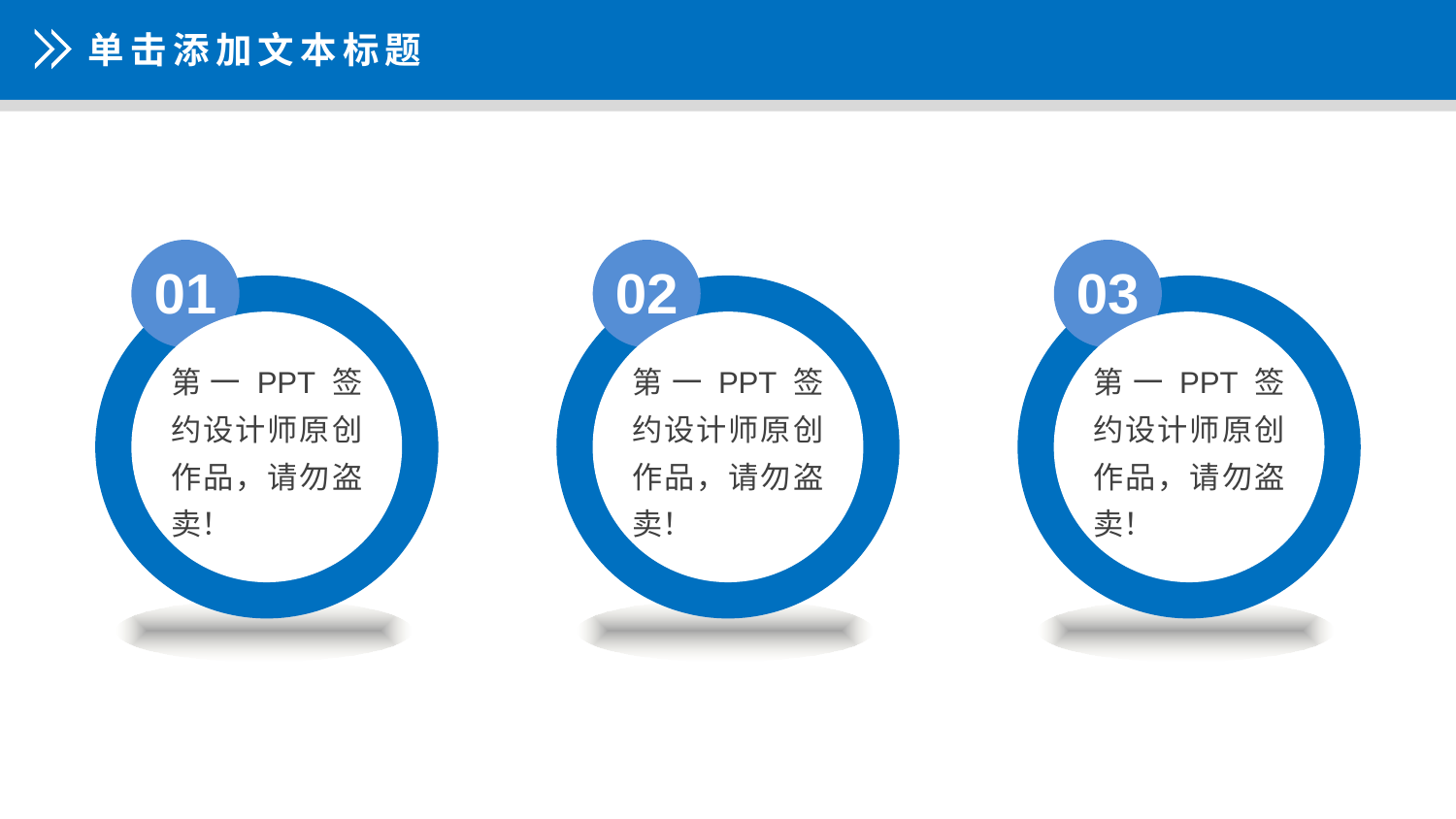

单击添加文本标题

01
02
03

第一PPT签约设计师原创作品，请勿盗卖！
第一PPT签约设计师原创作品，请勿盗卖！
第一PPT签约设计师原创作品，请勿盗卖！